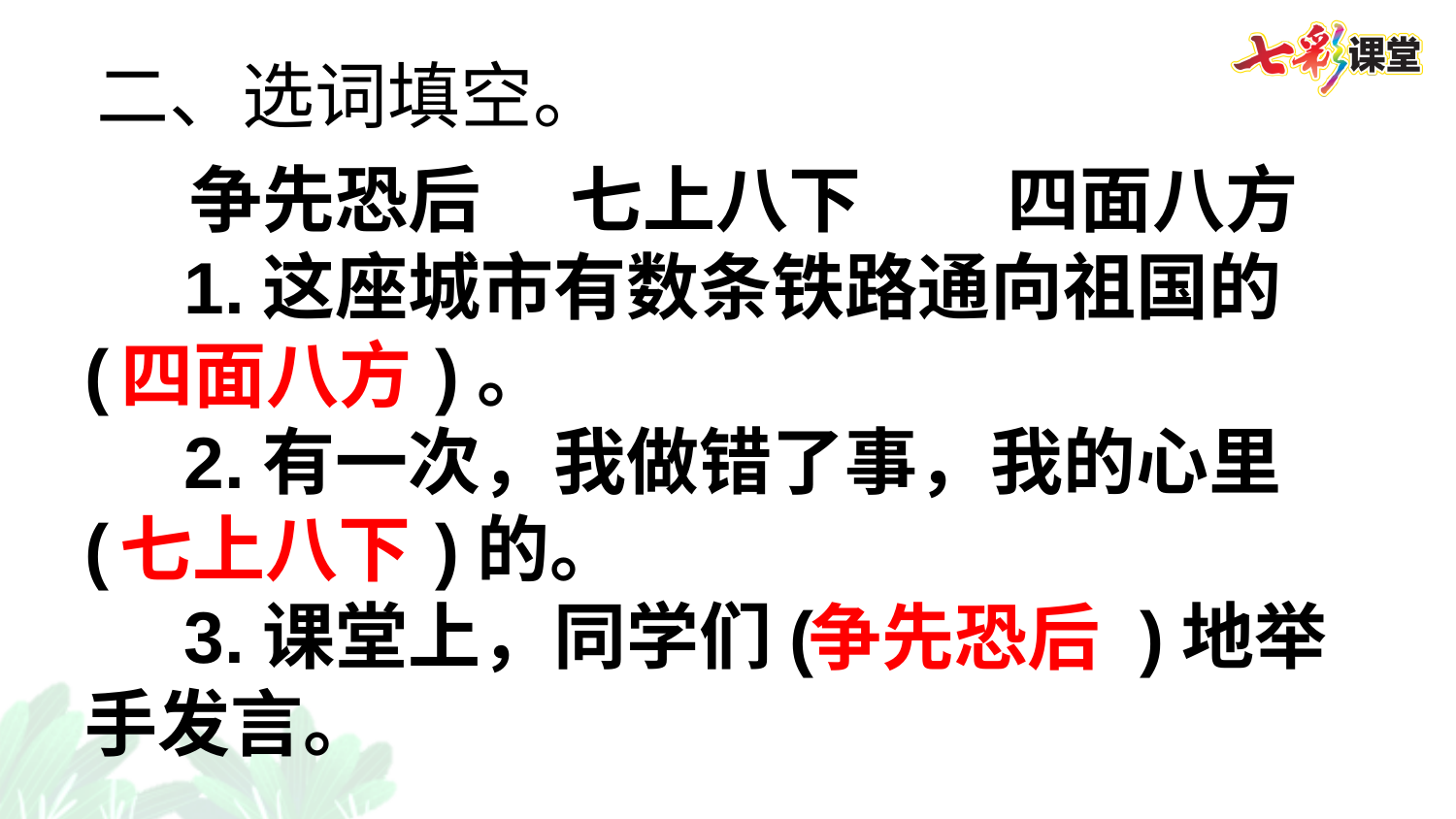

二、选词填空。
争先恐后　 七上八下　　四面八方
1.这座城市有数条铁路通向祖国的(　　　　)。
2.有一次，我做错了事，我的心里(　　　　)的。
3.课堂上，同学们(　　　　)地举手发言。
四面八方
七上八下
争先恐后